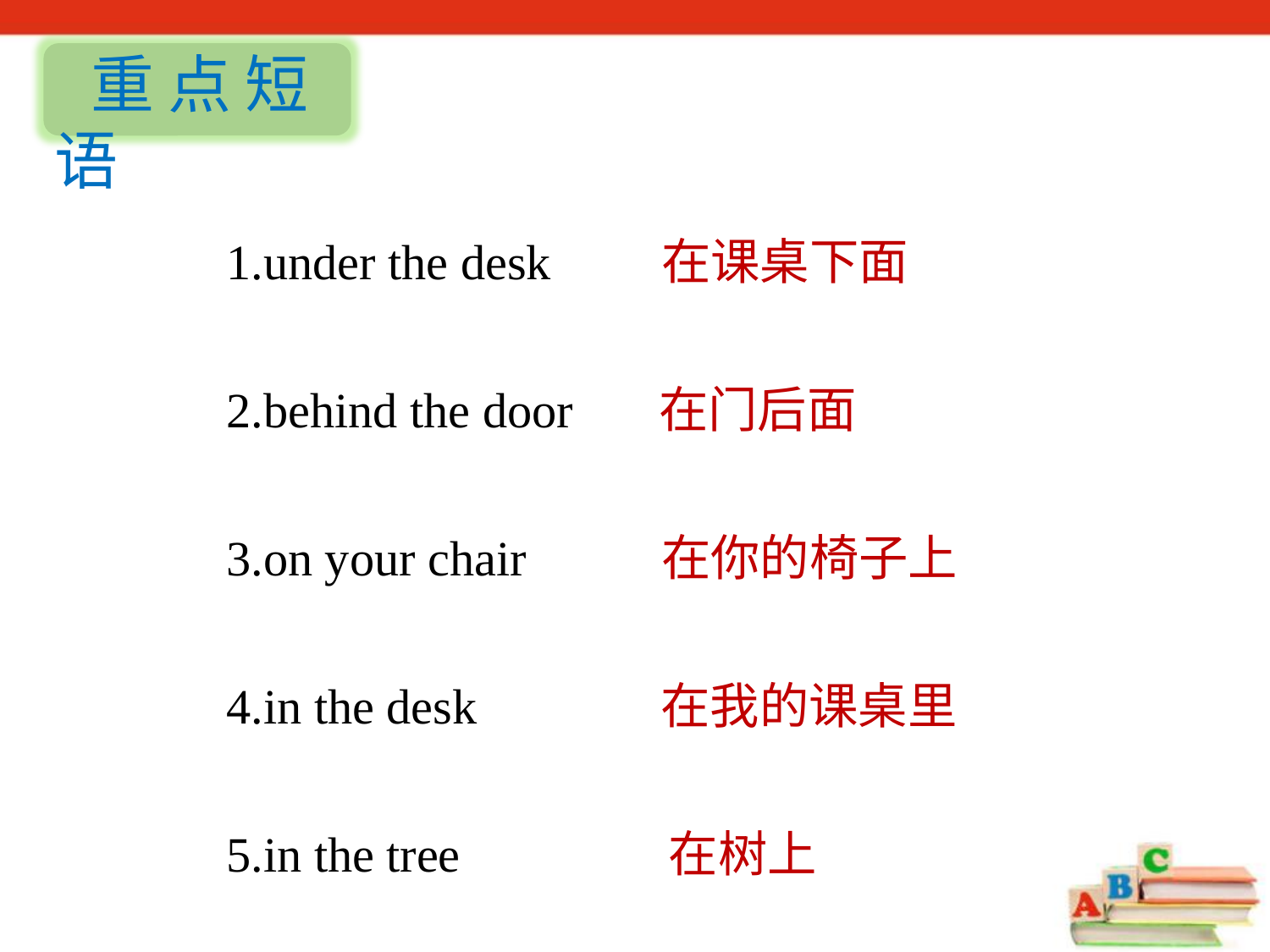

重点短语

1.under the desk        在课桌下面
2.behind the door      在门后面
3.on your chair          在你的椅子上
4.in the desk              在我的课桌里
5.in the tree                在树上